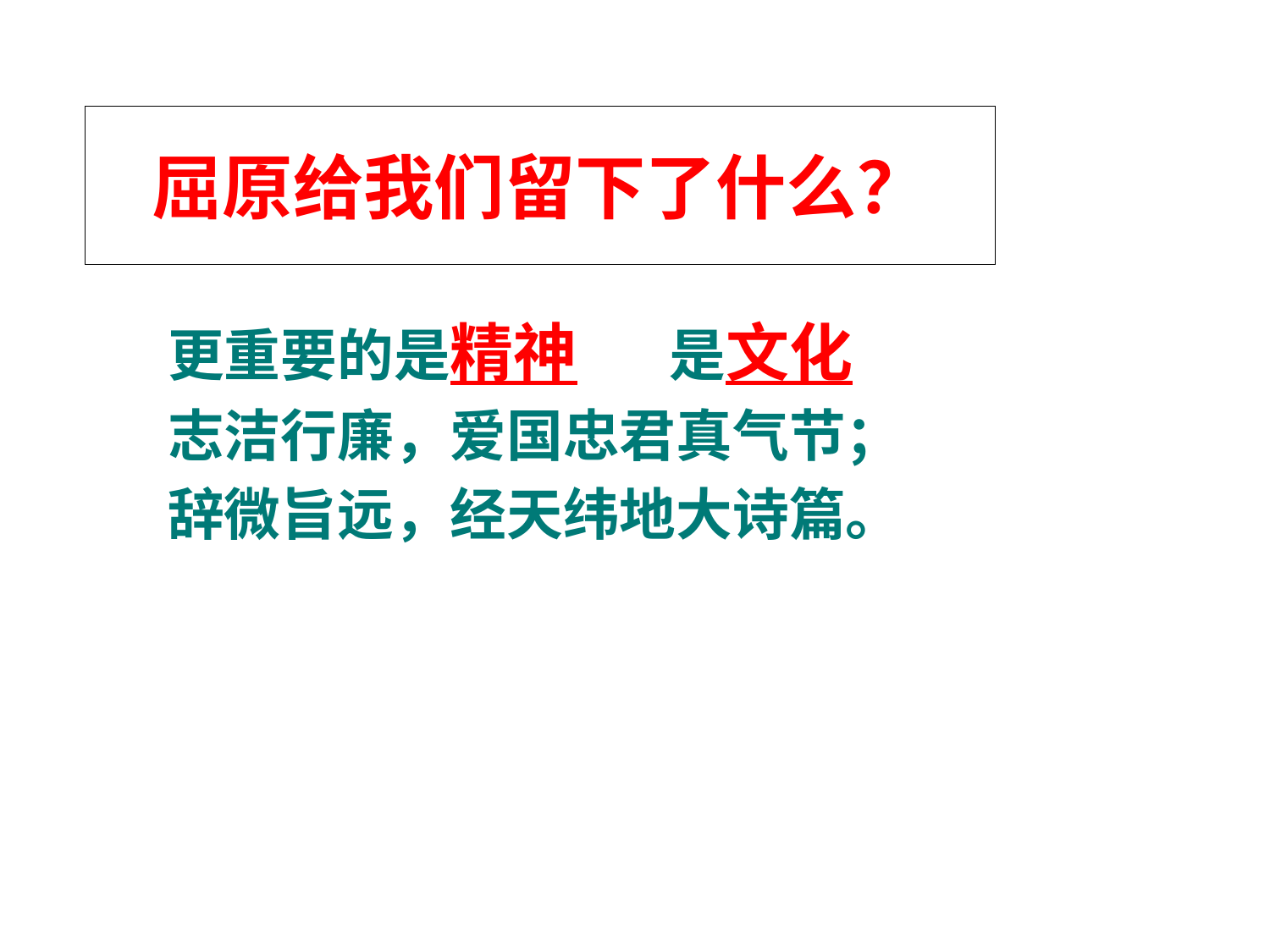

屈原给我们留下了什么？
更重要的是精神       是文化
志洁行廉，爱国忠君真气节；
辞微旨远，经天纬地大诗篇。